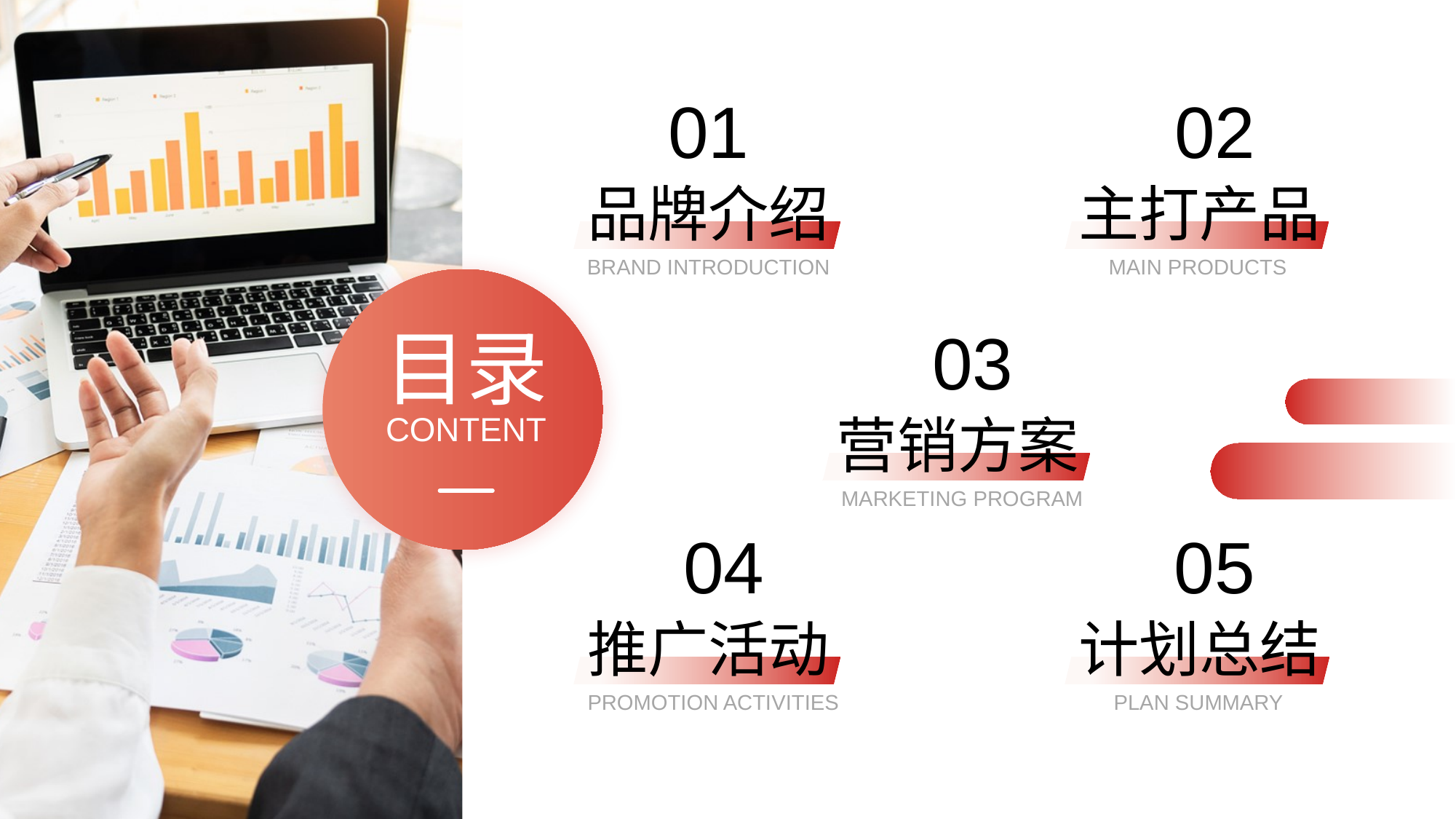

01
品牌介绍
BRAND INTRODUCTION

02
主打产品
MAIN PRODUCTS

目录
CONTENT
03
营销方案
MARKETING PROGRAM

04
推广活动
PROMOTION ACTIVITIES

05
计划总结
PLAN SUMMARY